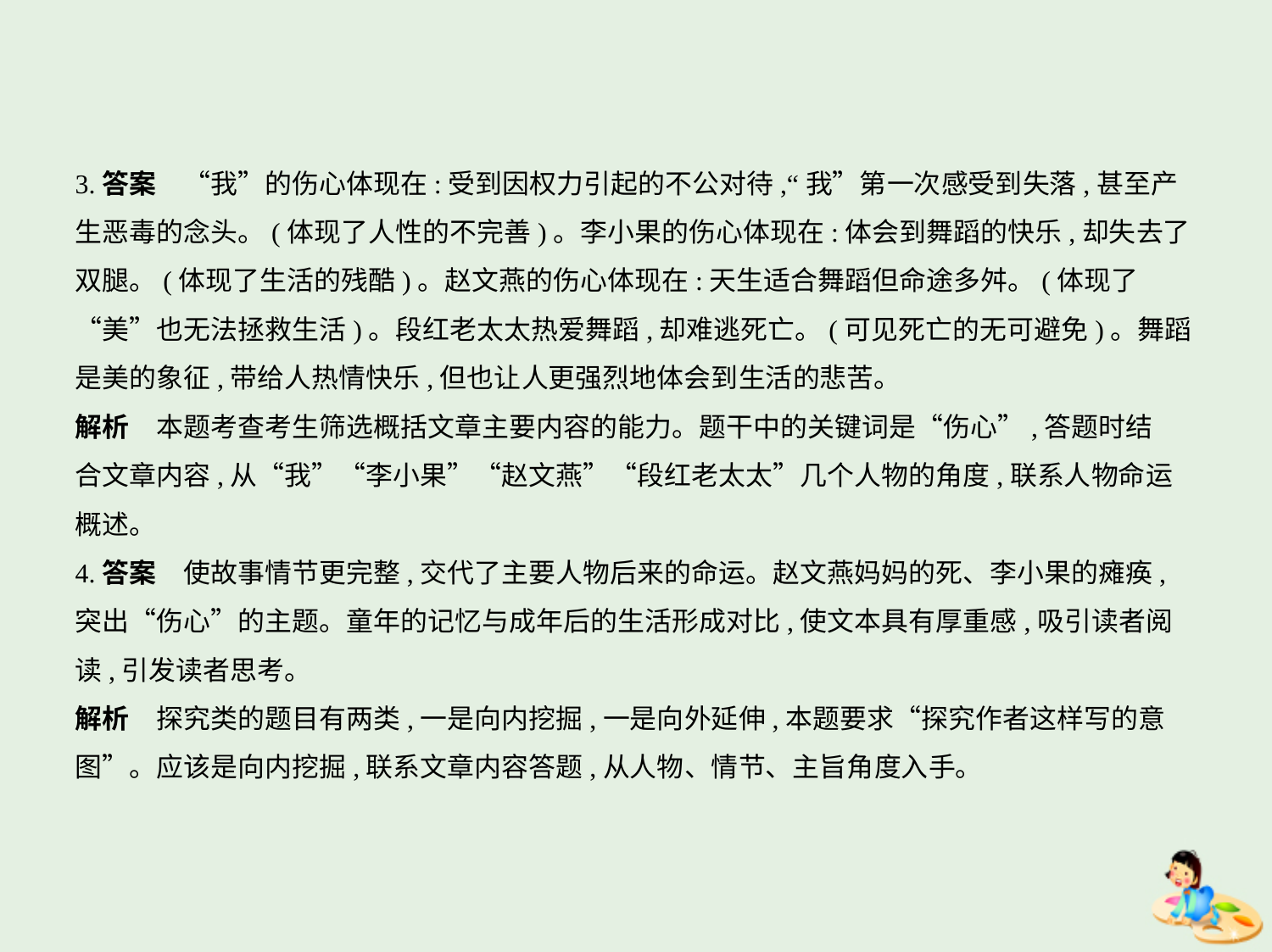

3.答案　“我”的伤心体现在:受到因权力引起的不公对待,“我”第一次感受到失落,甚至产
生恶毒的念头。(体现了人性的不完善)。李小果的伤心体现在:体会到舞蹈的快乐,却失去了
双腿。(体现了生活的残酷)。赵文燕的伤心体现在:天生适合舞蹈但命途多舛。(体现了
“美”也无法拯救生活)。段红老太太热爱舞蹈,却难逃死亡。(可见死亡的无可避免)。舞蹈
是美的象征,带给人热情快乐,但也让人更强烈地体会到生活的悲苦。
解析　本题考查考生筛选概括文章主要内容的能力。题干中的关键词是“伤心”,答题时结
合文章内容,从“我”“李小果”“赵文燕”“段红老太太”几个人物的角度,联系人物命运
概述。
4.答案　使故事情节更完整,交代了主要人物后来的命运。赵文燕妈妈的死、李小果的瘫痪,
突出“伤心”的主题。童年的记忆与成年后的生活形成对比,使文本具有厚重感,吸引读者阅
读,引发读者思考。
解析　探究类的题目有两类,一是向内挖掘,一是向外延伸,本题要求“探究作者这样写的意
图”。应该是向内挖掘,联系文章内容答题,从人物、情节、主旨角度入手。